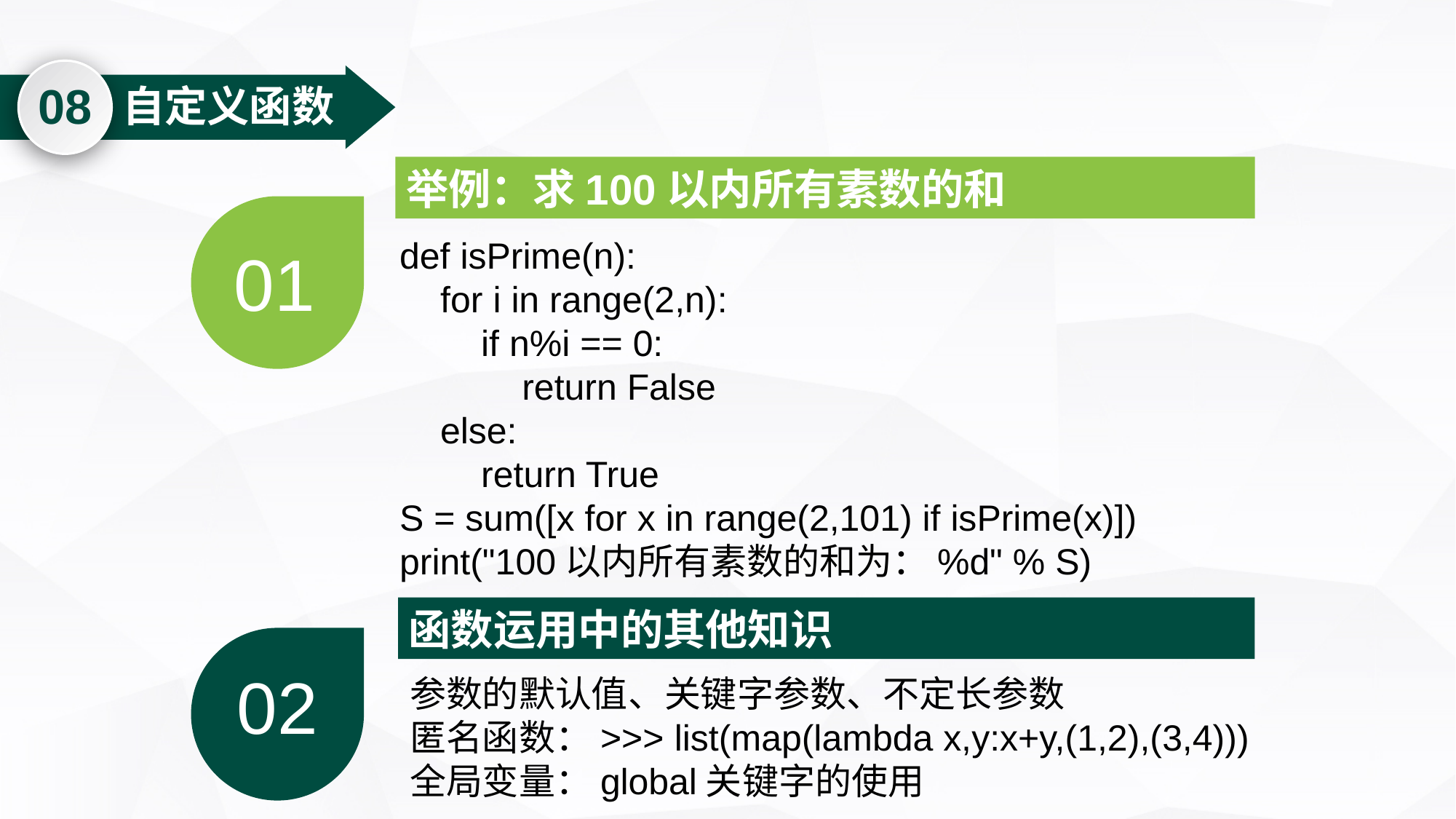

08
自定义函数
举例：求100以内所有素数的和

01
def isPrime(n):
    for i in range(2,n):
        if n%i == 0:
            return False
    else:
        return True
S = sum([x for x in range(2,101) if isPrime(x)])
print("100以内所有素数的和为：%d" % S)
函数运用中的其他知识

02
参数的默认值、关键字参数、不定长参数
匿名函数：>>> list(map(lambda x,y:x+y,(1,2),(3,4)))
全局变量：global关键字的使用